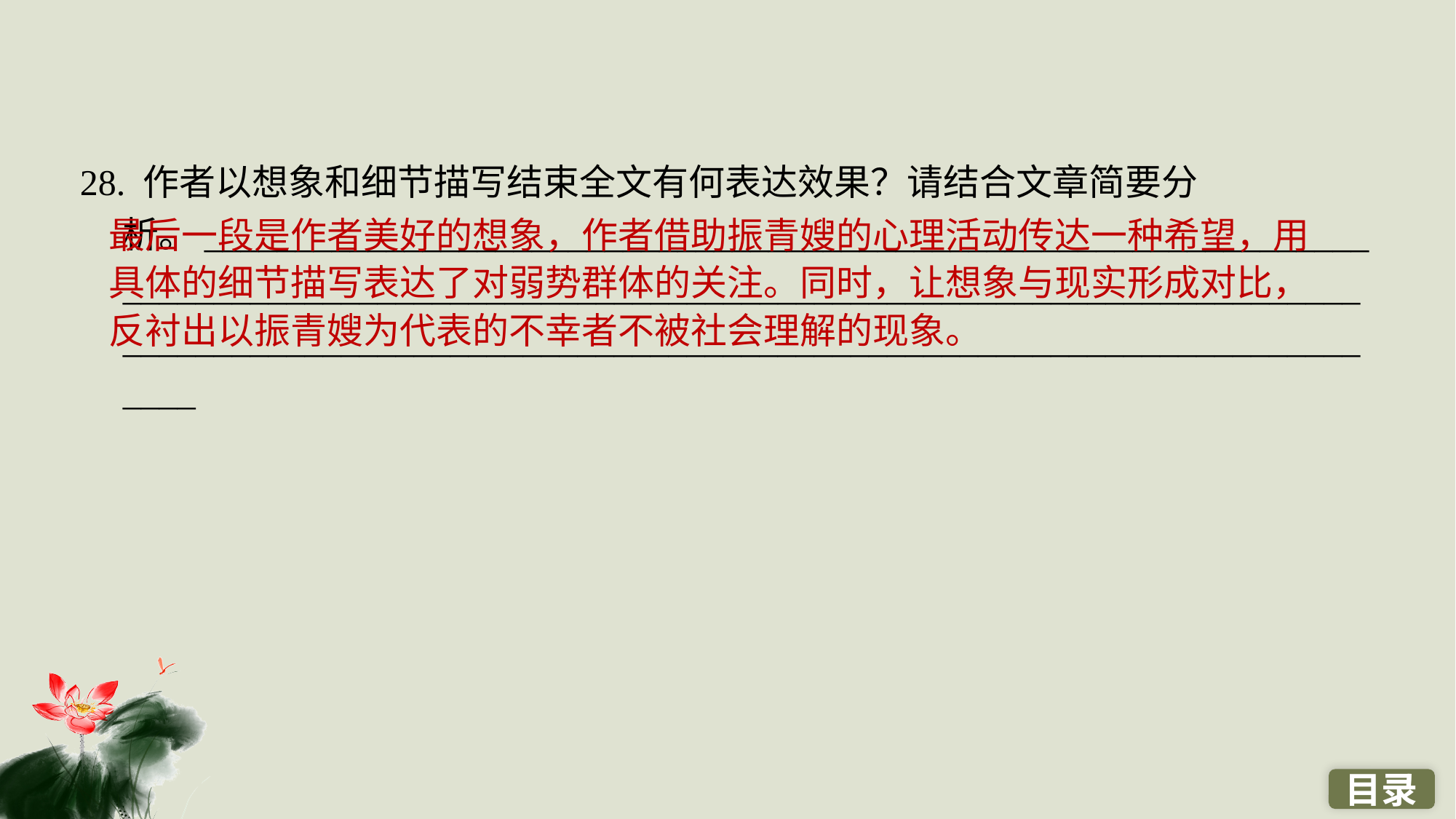

28. 作者以想象和细节描写结束全文有何表达效果？请结合文章简要分析。____________________________________________________________________________________________________________________________________________________________________________________________________________
最后一段是作者美好的想象，作者借助振青嫂的心理活动传达一种希望，用具体的细节描写表达了对弱势群体的关注。同时，让想象与现实形成对比，反衬出以振青嫂为代表的不幸者不被社会理解的现象。